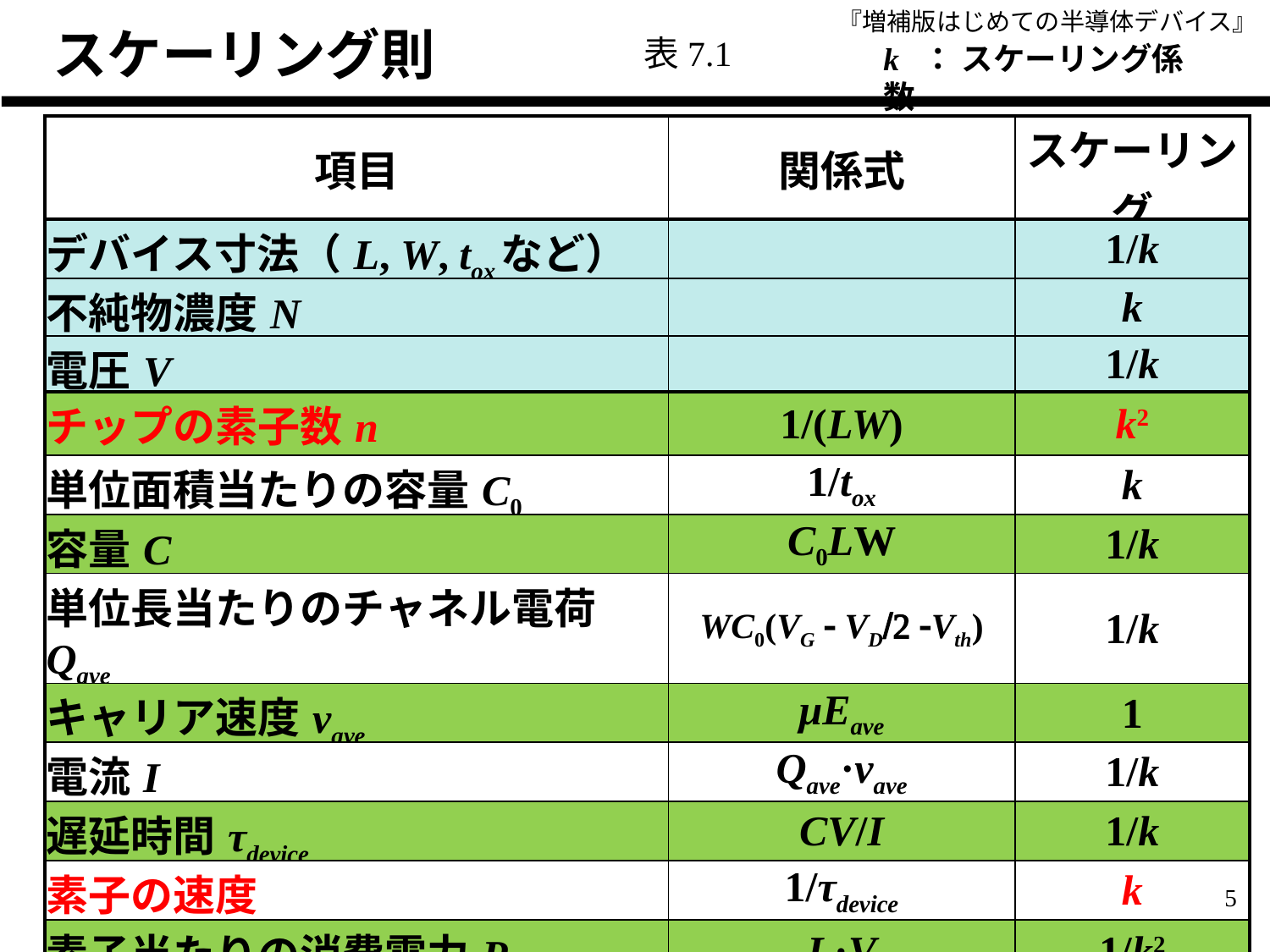

スケーリング則
表7.1
k ： スケーリング係数
| 項目 | 関係式 | スケーリング |
| --- | --- | --- |
| デバイス寸法（L, W, toxなど） |  | 1/k |
| 不純物濃度N |  | k |
| 電圧V |  | 1/k |
| チップの素子数n | 1/(LW) | k2 |
| 単位面積当たりの容量C0 | 1/tox | k |
| 容量C | C0LW | 1/k |
| 単位長当たりのチャネル電荷Qave | WC0(VG − VD/2 −Vth) | 1/k |
| キャリア速度vave | μEave | 1 |
| 電流I | Qave·vave | 1/k |
| 遅延時間τdevice | CV/I | 1/k |
| 素子の速度 | 1/τdevice | k |
| 素子当たりの消費電力Pdevice | I ·V | 1/k2 |
| チップでの消費電力Pchip | n・Pdevice | 1 |
5